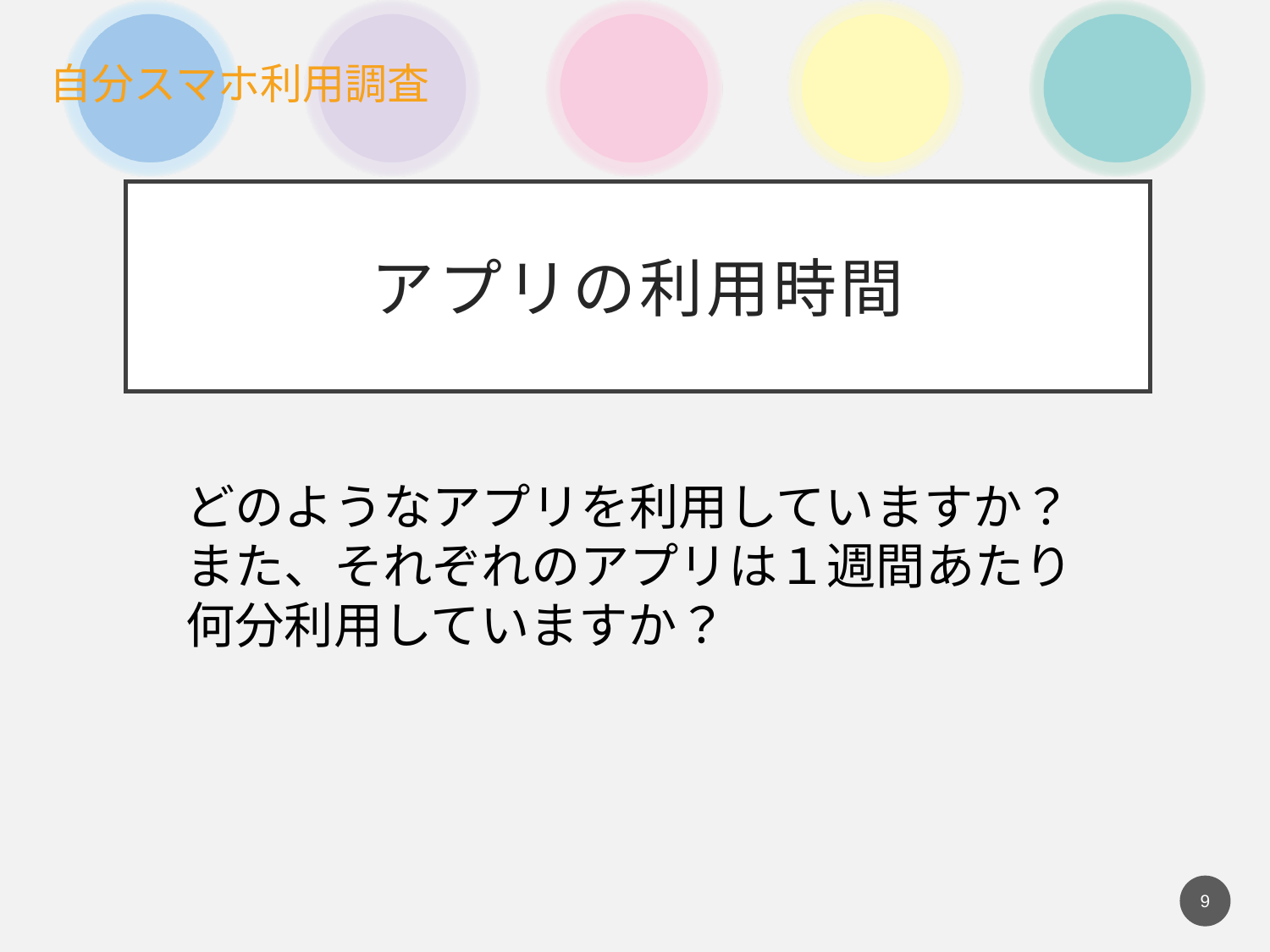

アプリの利用時間
どのようなアプリを利用していますか？
また、それぞれのアプリは１週間あたり何分利用していますか？
9